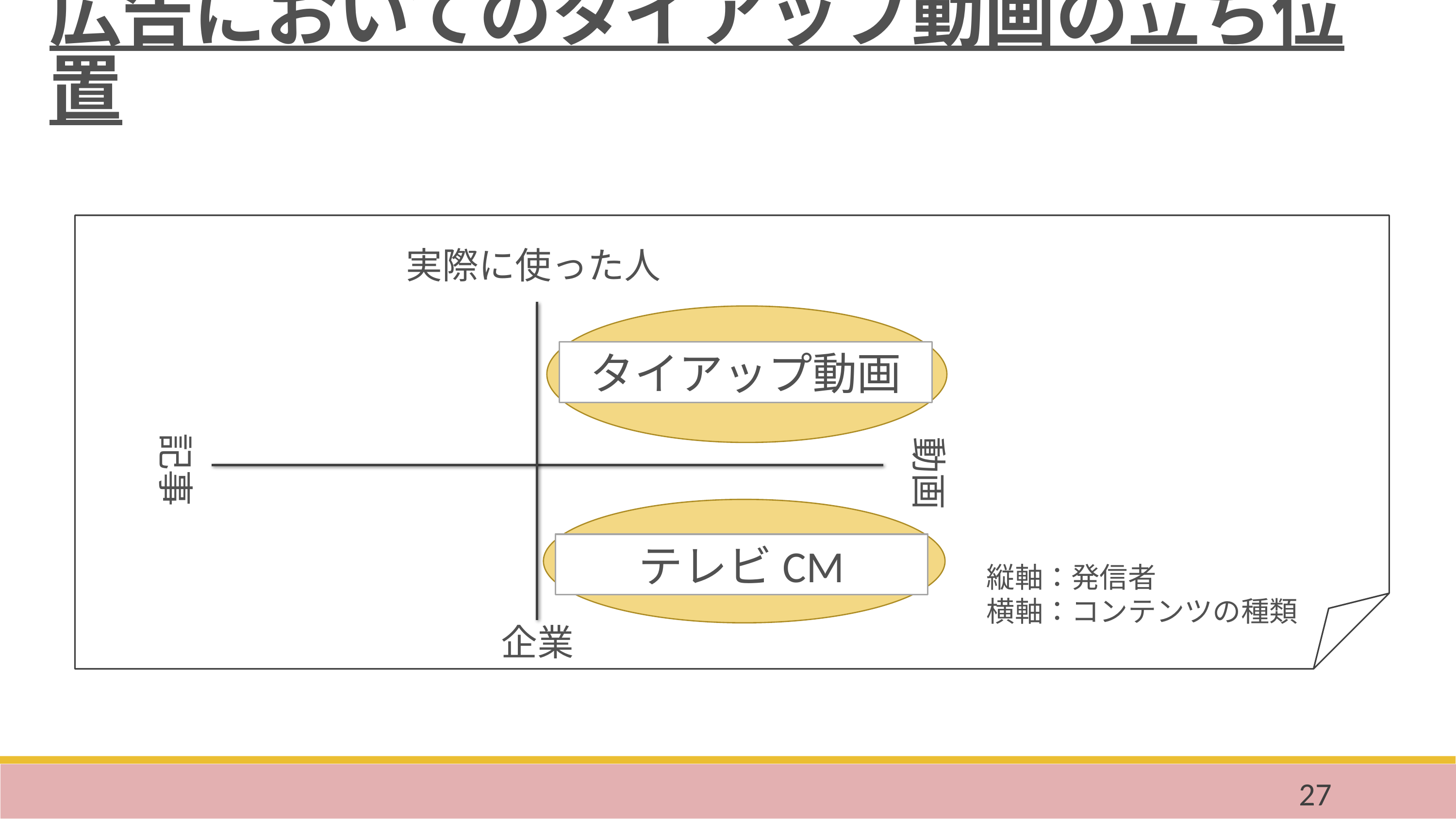

広告においてのタイアップ動画の立ち位置

実際に使った人

タイアップ動画
記事
動画
企業

テレビCM
縦軸：発信者
横軸：コンテンツの種類
27